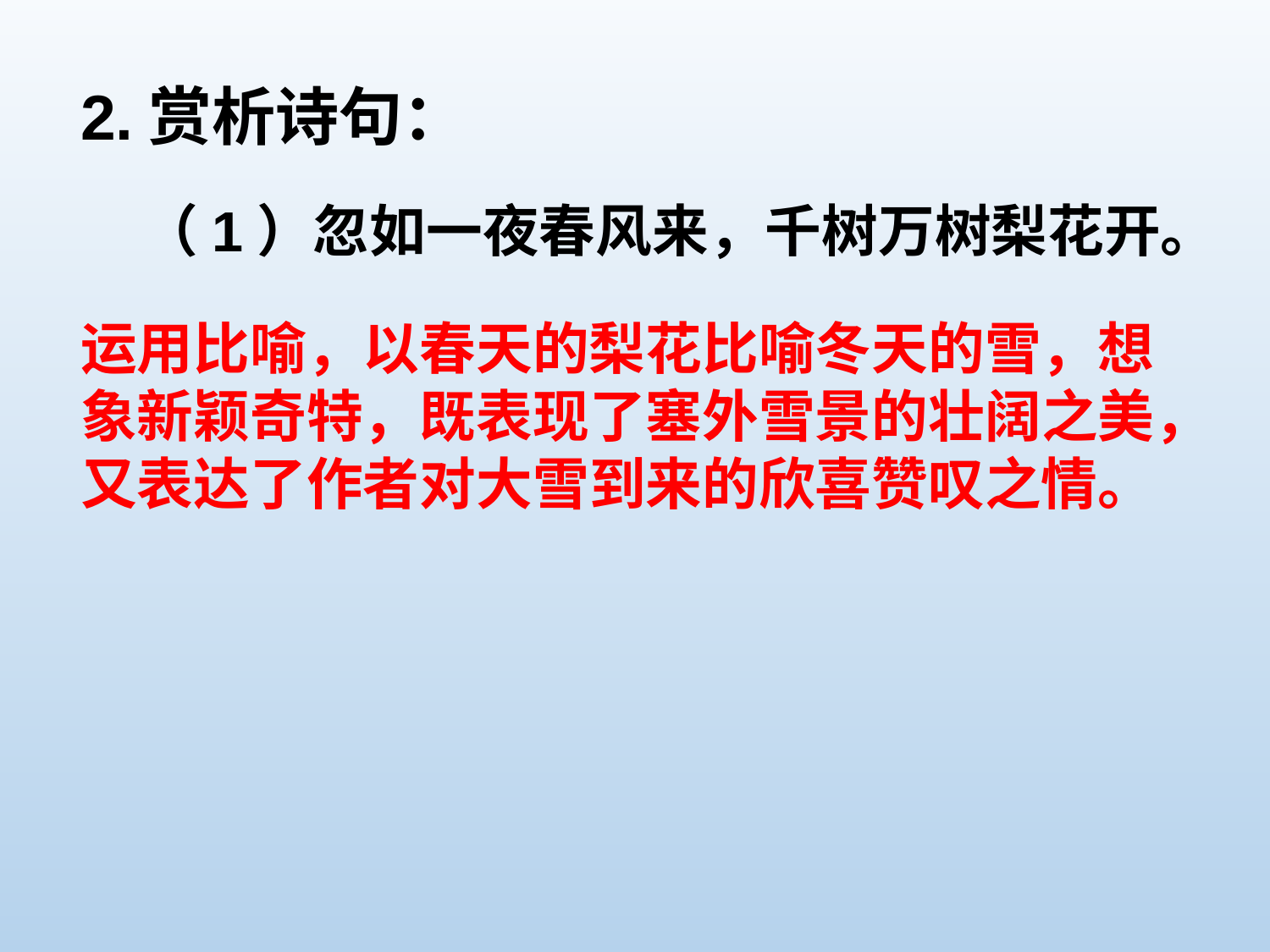

2.赏析诗句：

   （1）忽如一夜春风来，千树万树梨花开。

运用比喻，以春天的梨花比喻冬天的雪，想象新颖奇特，既表现了塞外雪景的壮阔之美，又表达了作者对大雪到来的欣喜赞叹之情。